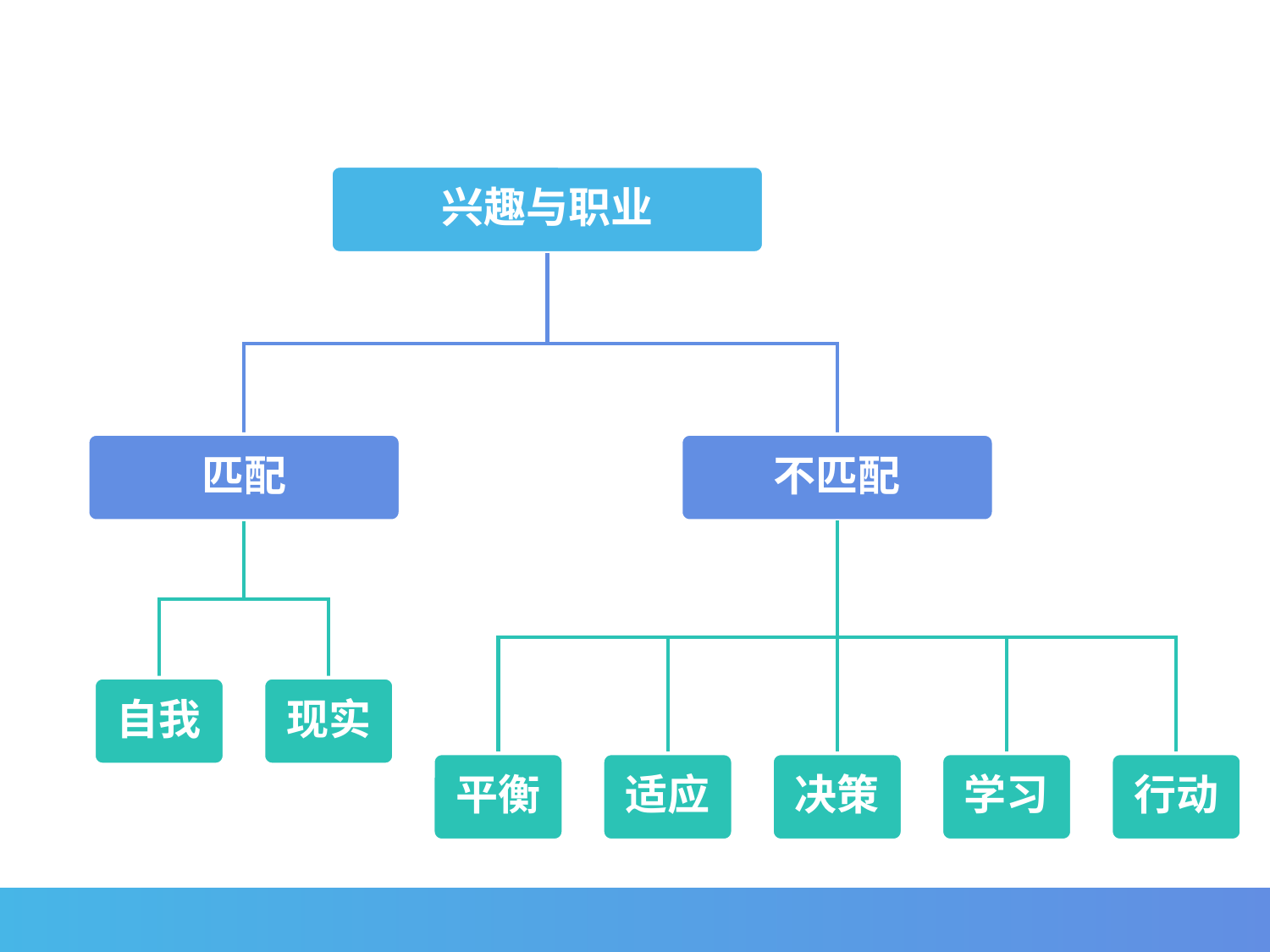

兴趣与职业
匹配
自我
现实
不匹配
平衡
适应
决策
学习
行动